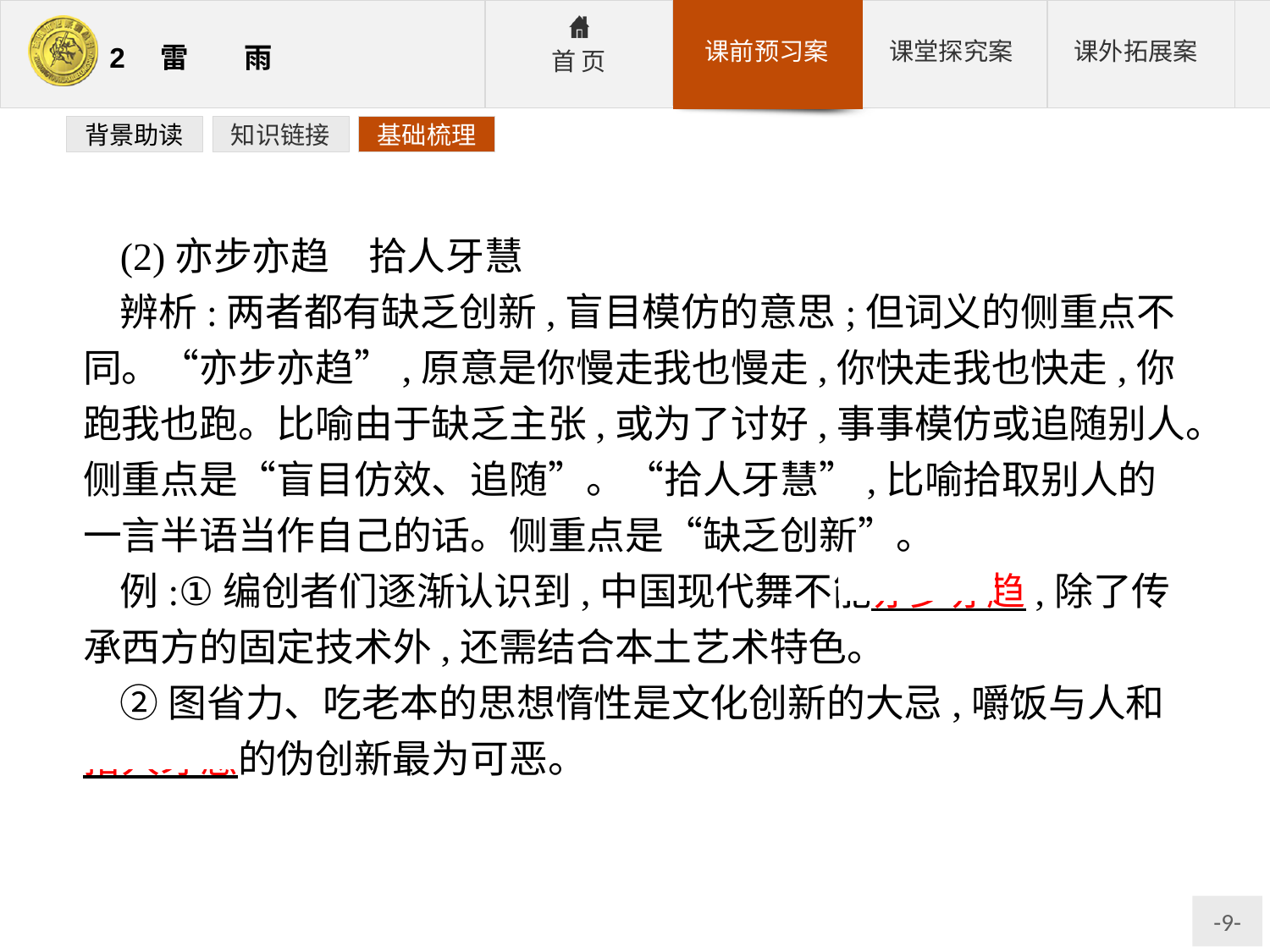

背景助读
知识链接
基础梳理
(2)亦步亦趋　拾人牙慧
辨析:两者都有缺乏创新,盲目模仿的意思;但词义的侧重点不同。“亦步亦趋”,原意是你慢走我也慢走,你快走我也快走,你跑我也跑。比喻由于缺乏主张,或为了讨好,事事模仿或追随别人。侧重点是“盲目仿效、追随”。“拾人牙慧”,比喻拾取别人的一言半语当作自己的话。侧重点是“缺乏创新”。
例:①编创者们逐渐认识到,中国现代舞不能亦步亦趋,除了传承西方的固定技术外,还需结合本土艺术特色。
②图省力、吃老本的思想惰性是文化创新的大忌,嚼饭与人和 拾人牙慧的伪创新最为可恶。